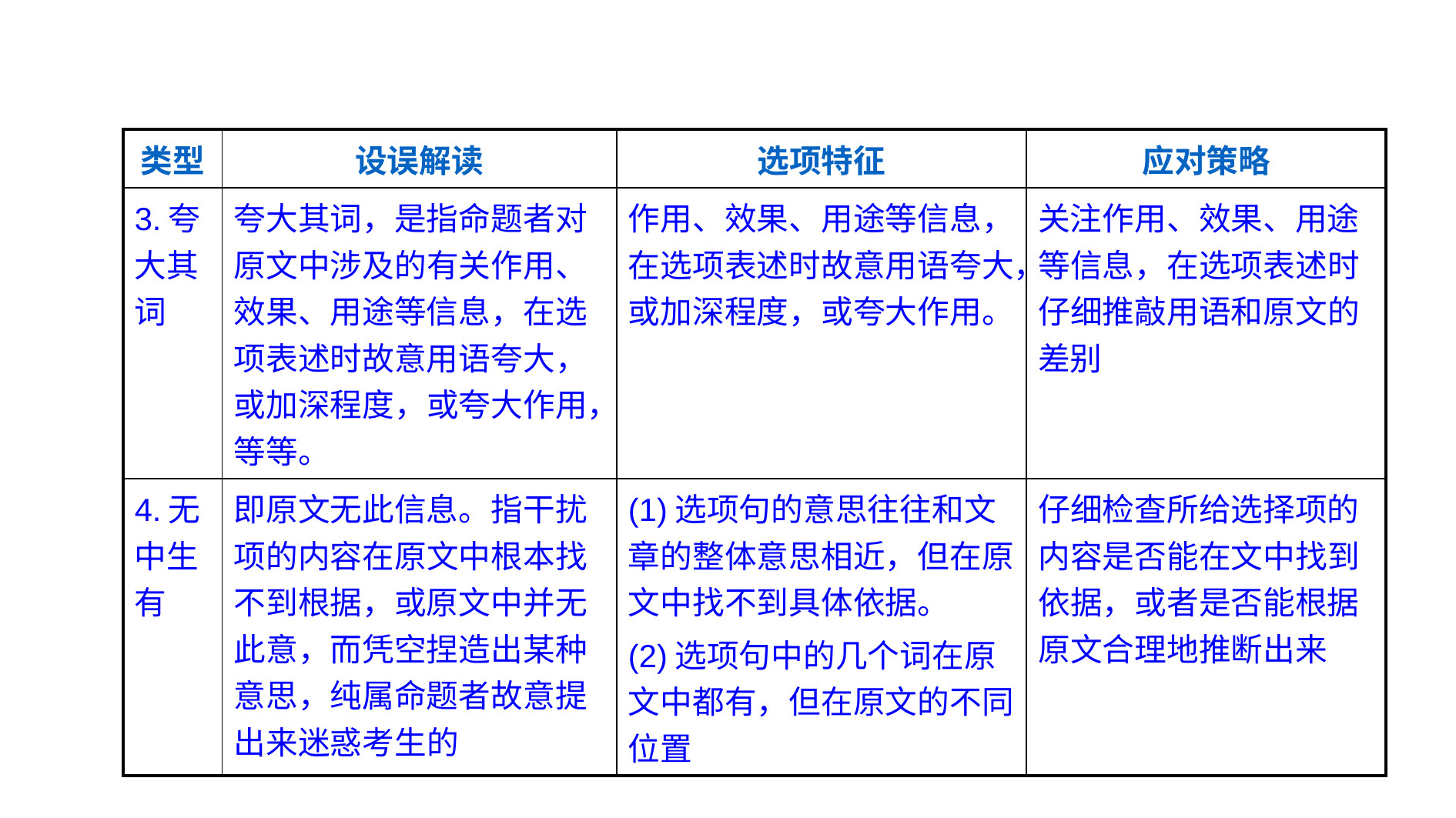

| 类型 | 设误解读 | 选项特征 | 应对策略 |
| --- | --- | --- | --- |
| 3.夸大其词 | 夸大其词，是指命题者对原文中涉及的有关作用、效果、用途等信息，在选项表述时故意用语夸大，或加深程度，或夸大作用，等等。 | 作用、效果、用途等信息，在选项表述时故意用语夸大，或加深程度，或夸大作用。 | 关注作用、效果、用途等信息，在选项表述时仔细推敲用语和原文的差别 |
| 4.无中生有 | 即原文无此信息。指干扰项的内容在原文中根本找不到根据，或原文中并无此意，而凭空捏造出某种意思，纯属命题者故意提出来迷惑考生的 | (1)选项句的意思往往和文章的整体意思相近，但在原文中找不到具体依据。 (2)选项句中的几个词在原文中都有，但在原文的不同位置 | 仔细检查所给选择项的内容是否能在文中找到依据，或者是否能根据原文合理地推断出来 |